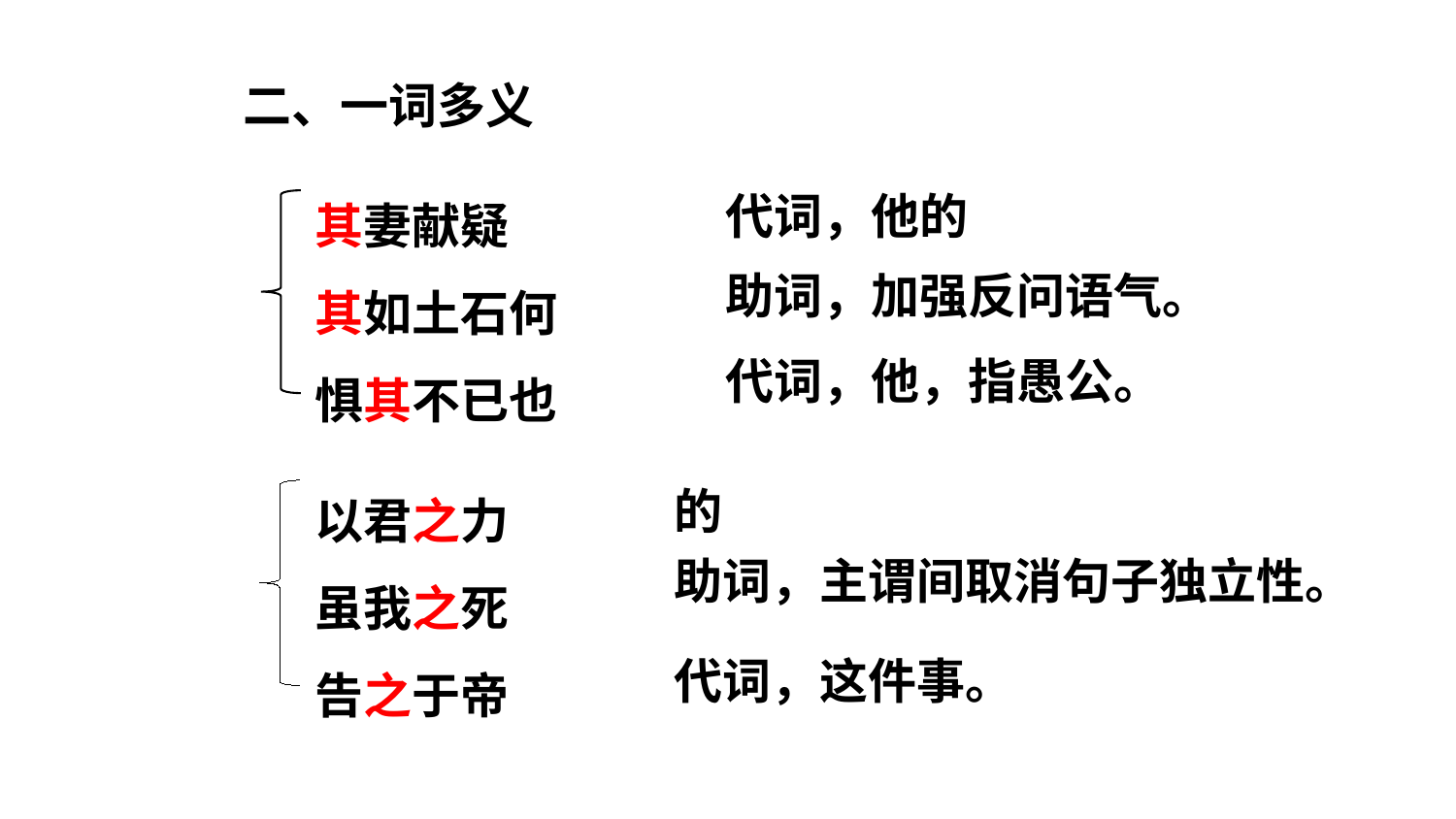

二、一词多义
其妻献疑
其如土石何
惧其不已也
代词，他的

助词，加强反问语气。
代词，他，指愚公。
以君之力
虽我之死
告之于帝
的

助词，主谓间取消句子独立性。
代词，这件事。